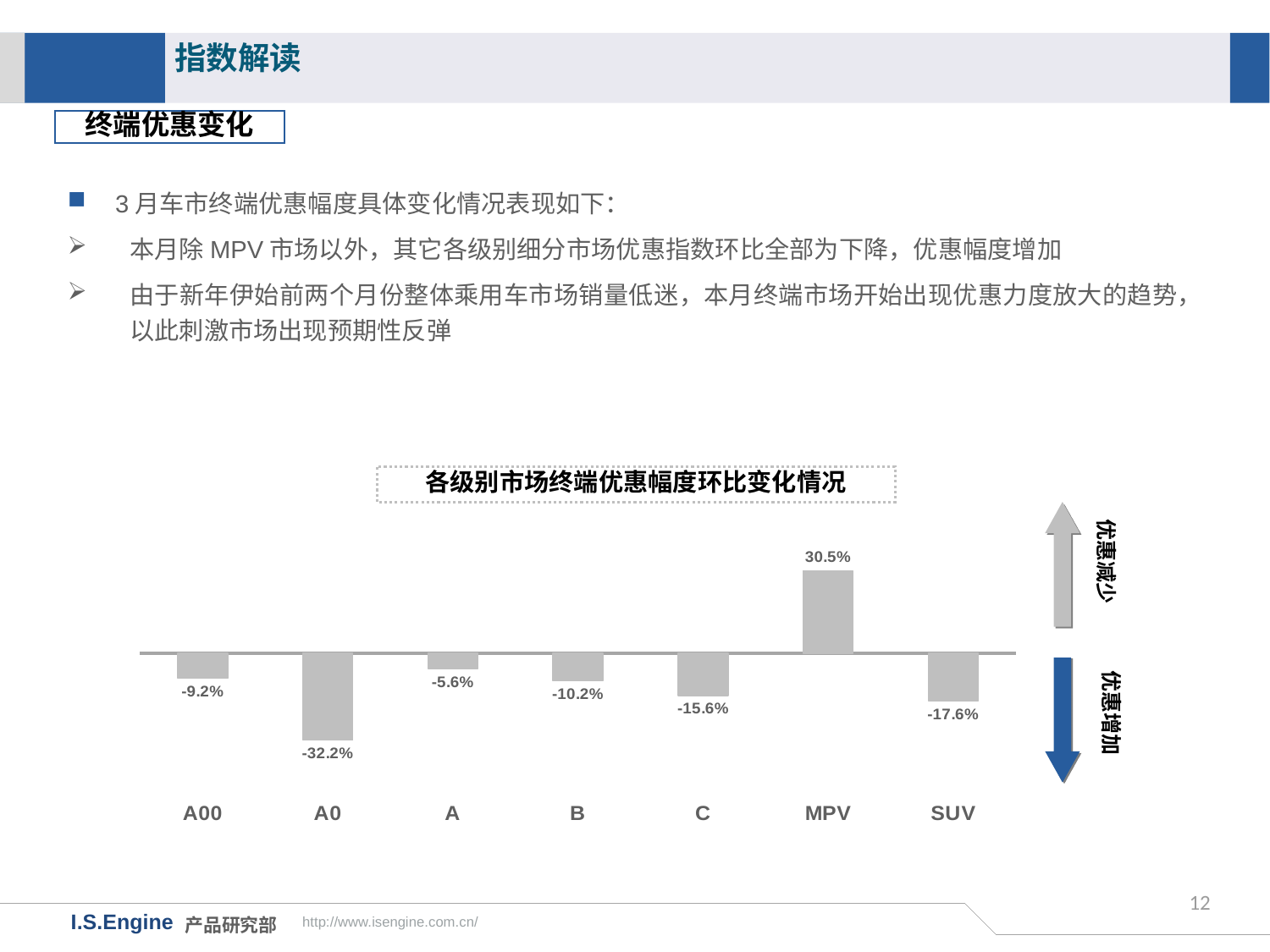

指数解读
终端优惠变化
3月车市终端优惠幅度具体变化情况表现如下：
本月除MPV市场以外，其它各级别细分市场优惠指数环比全部为下降，优惠幅度增加
由于新年伊始前两个月份整体乘用车市场销量低迷，本月终端市场开始出现优惠力度放大的趋势，以此刺激市场出现预期性反弹
各级别市场终端优惠幅度环比变化情况

### Chart

| Category | 环比变化 |
|---|---|
| A00 | -0.092 |
| A0 | -0.322 |
| A | -0.056 |
| B | -0.102 |
| C | -0.156 |
| MPV | 0.305 |
| SUV | -0.176 |
优惠减少

优惠增加

12